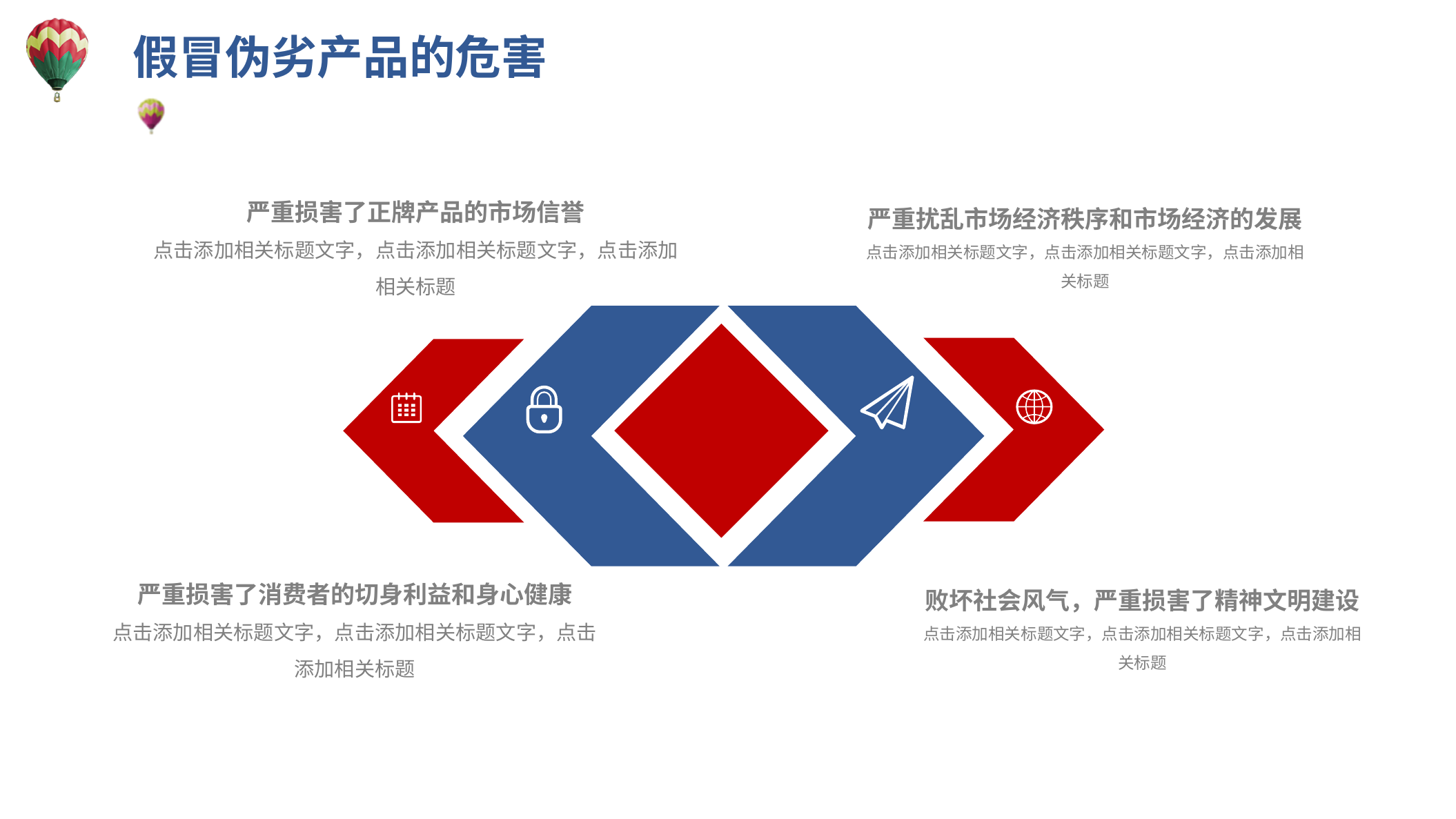

假冒伪劣产品的危害
严重损害了正牌产品的市场信誉
点击添加相关标题文字，点击添加相关标题文字，点击添加相关标题
严重扰乱市场经济秩序和市场经济的发展
点击添加相关标题文字，点击添加相关标题文字，点击添加相关标题

严重损害了消费者的切身利益和身心健康
点击添加相关标题文字，点击添加相关标题文字，点击添加相关标题
败坏社会风气，严重损害了精神文明建设
点击添加相关标题文字，点击添加相关标题文字，点击添加相关标题